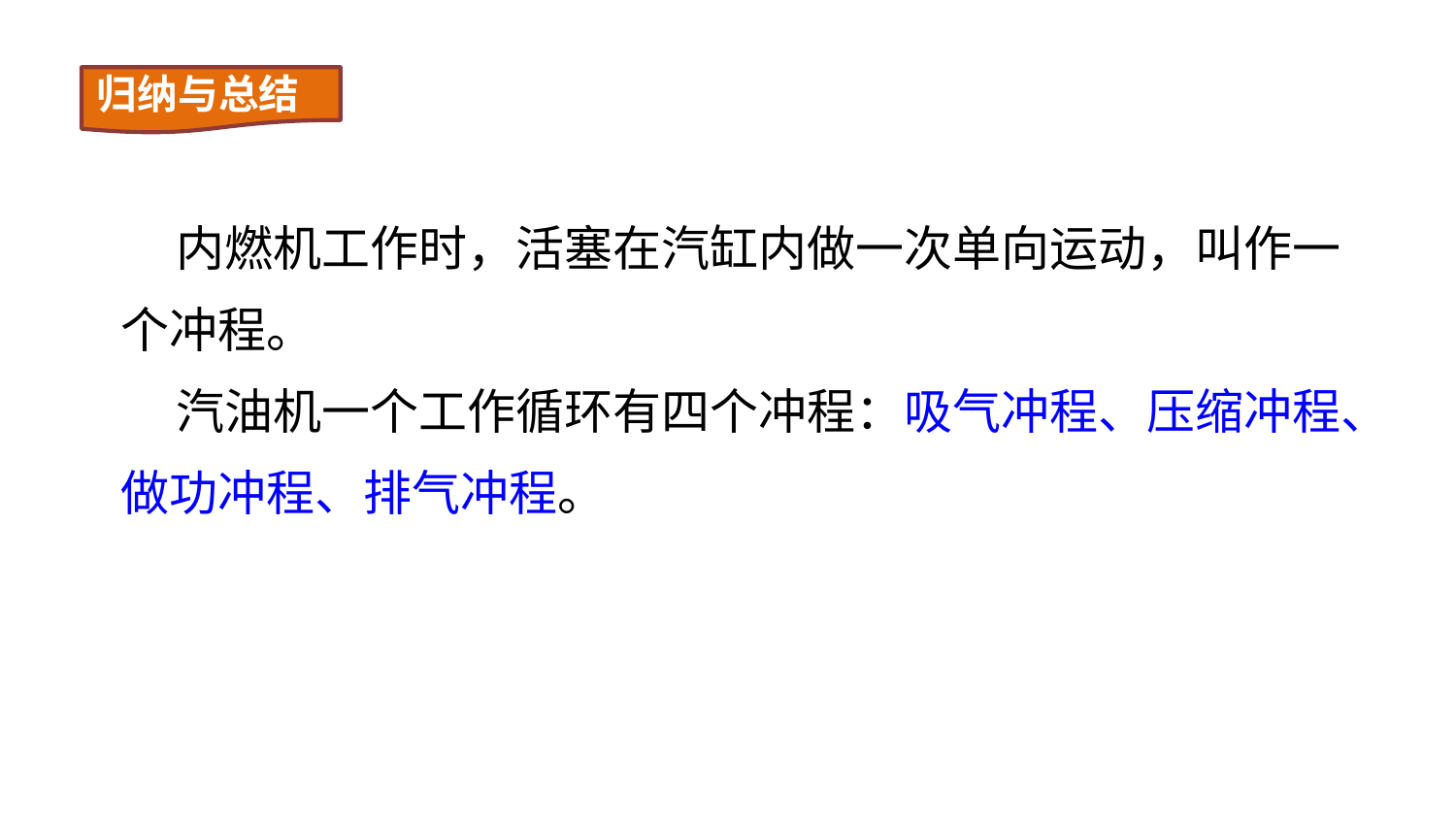

归纳与总结

    内燃机工作时，活塞在汽缸内做一次单向运动，叫作一个冲程。
    汽油机一个工作循环有四个冲程：吸气冲程、压缩冲程、做功冲程、排气冲程。